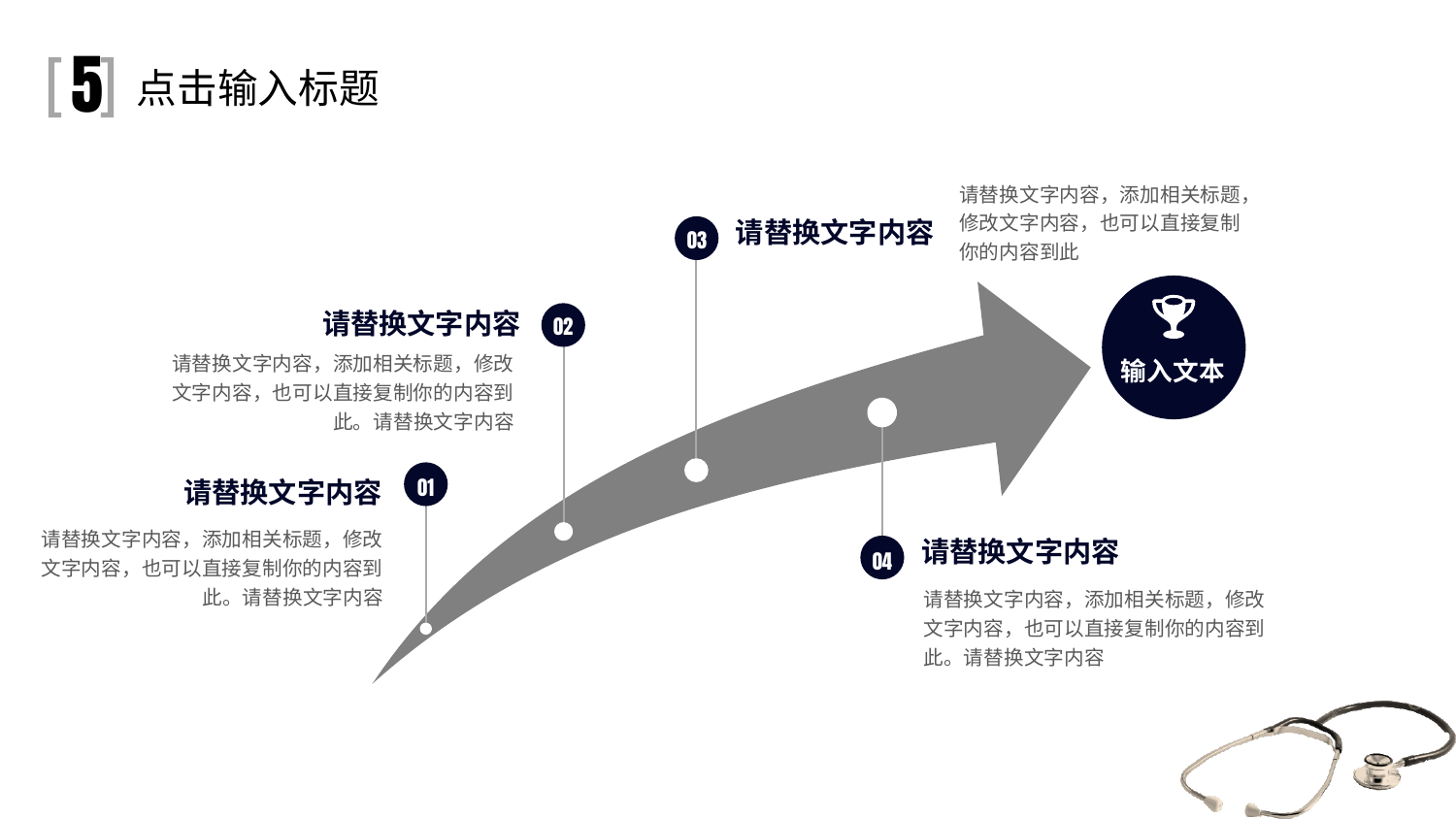

5
点击输入标题
请替换文字内容，添加相关标题，修改文字内容，也可以直接复制你的内容到此
请替换文字内容

03

请替换文字内容

02

输入文本
请替换文字内容，添加相关标题，修改文字内容，也可以直接复制你的内容到此。请替换文字内容

请替换文字内容
01

请替换文字内容，添加相关标题，修改文字内容，也可以直接复制你的内容到此。请替换文字内容

请替换文字内容

04
请替换文字内容，添加相关标题，修改文字内容，也可以直接复制你的内容到此。请替换文字内容